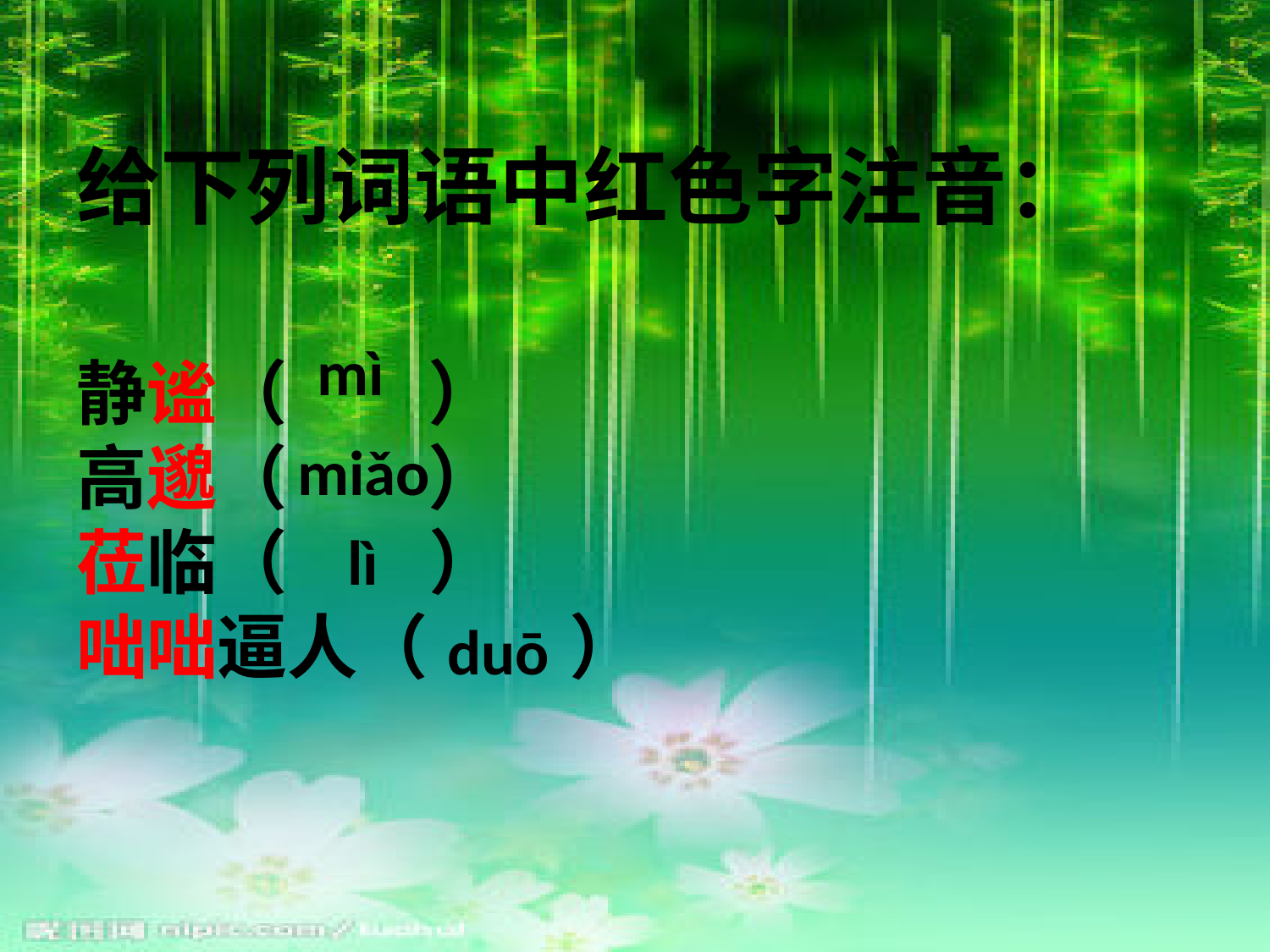

给下列词语中红色字注音：
静谧（　　）
高邈（　　）
莅临（　　）
咄咄逼人（　　）

mì
miǎo
lì
duō